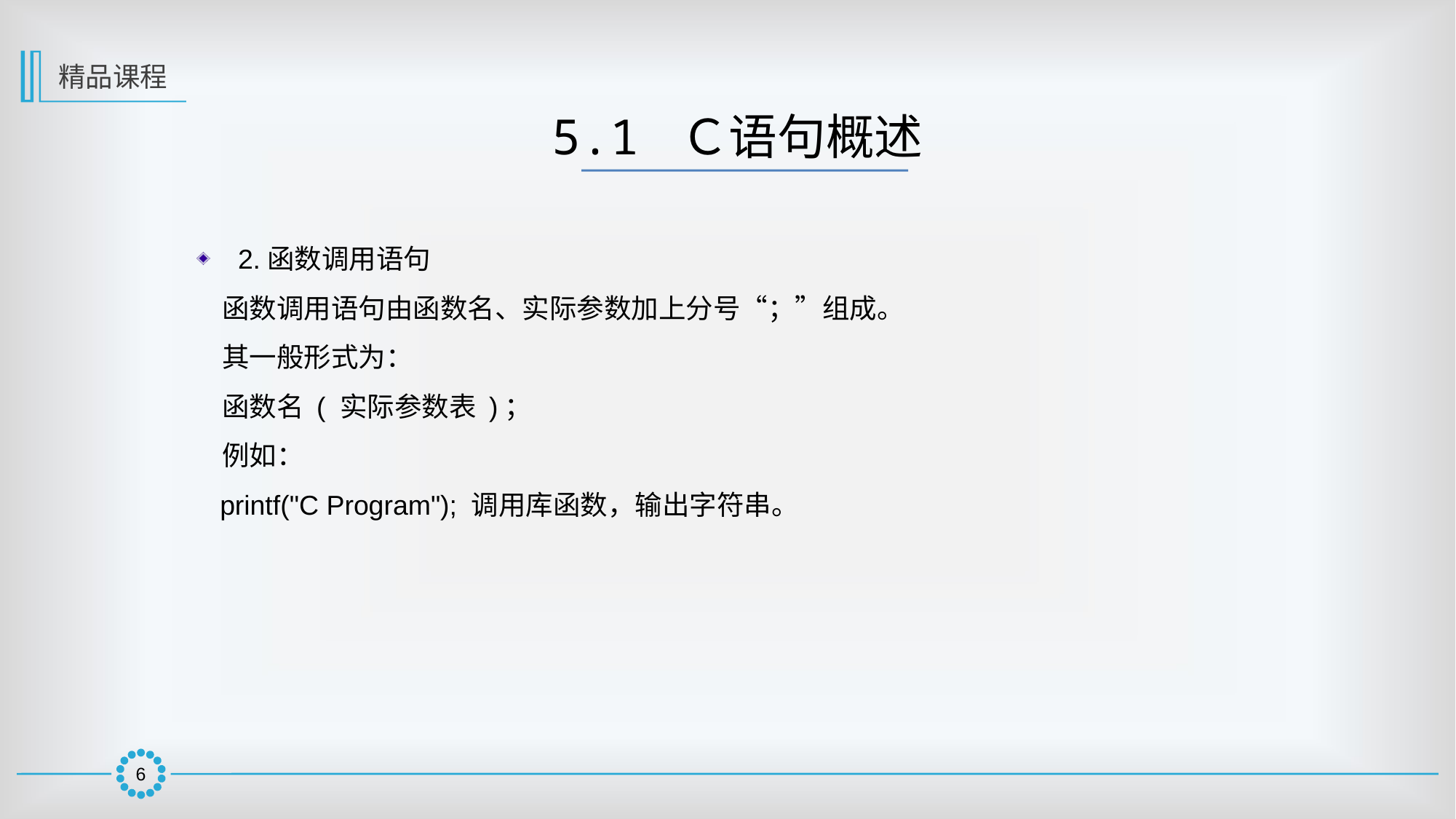

精品课程
5.1 Ｃ语句概述

2.函数调用语句
   函数调用语句由函数名、实际参数加上分号“；”组成。
   其一般形式为：
   函数名 ( 实际参数表 )；
   例如：
   printf("C Program"); 调用库函数，输出字符串。

6